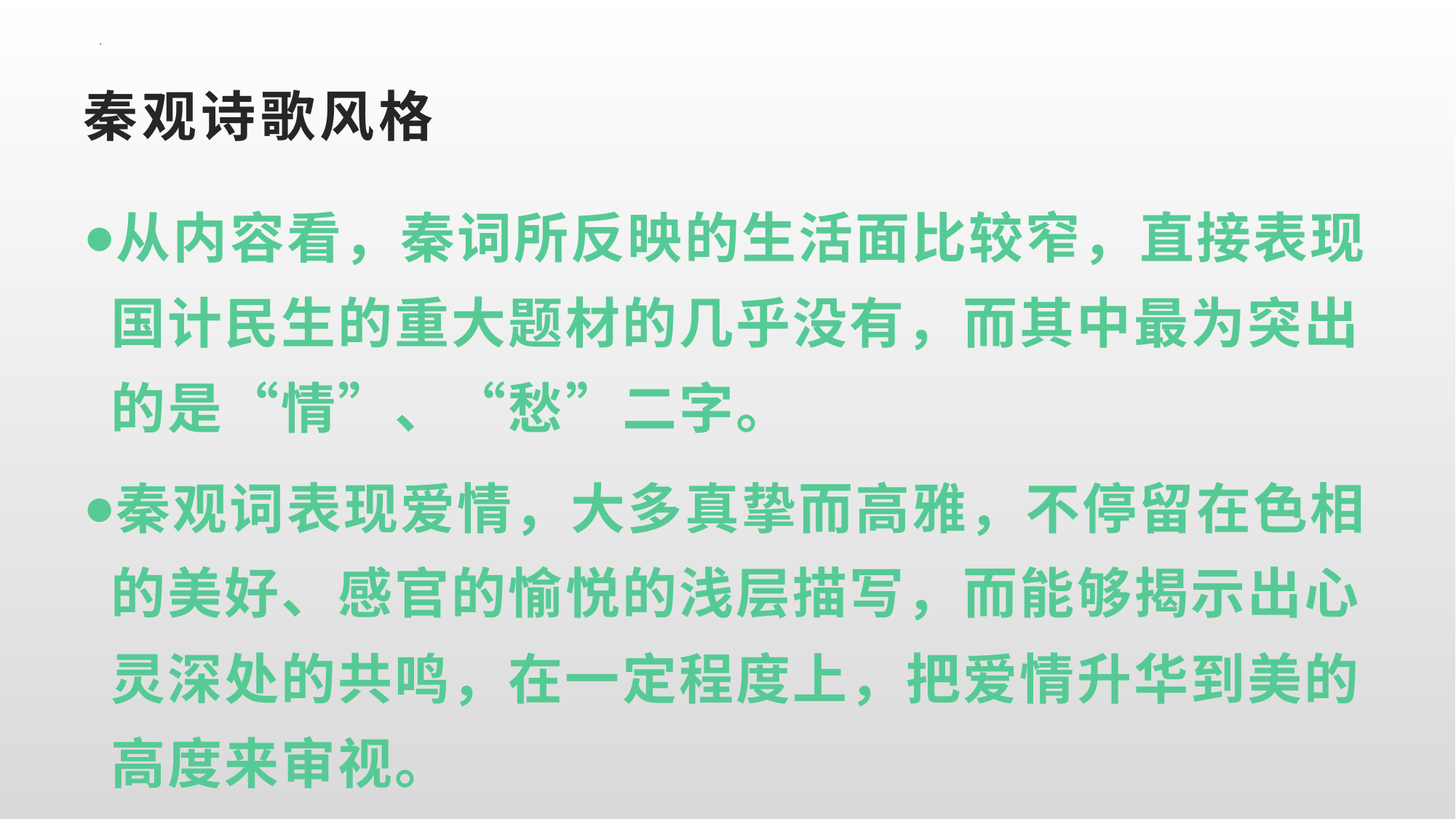

# 秦观诗歌风格
从内容看，秦词所反映的生活面比较窄，直接表现国计民生的重大题材的几乎没有，而其中最为突出的是“情”、“愁”二字。
秦观词表现爱情，大多真挚而高雅，不停留在色相的美好、感官的愉悦的浅层描写，而能够揭示出心灵深处的共鸣，在一定程度上，把爱情升华到美的高度来审视。